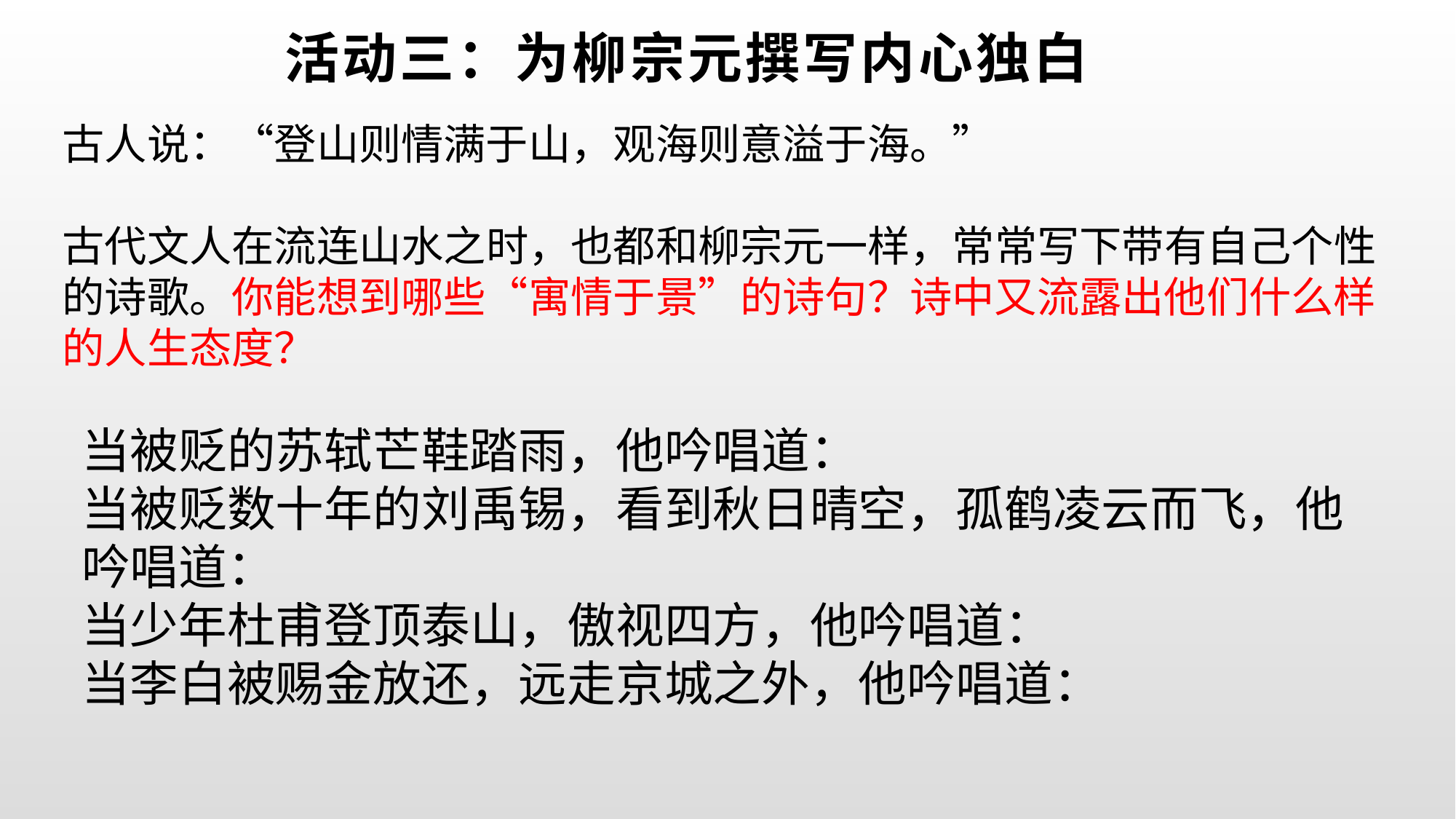

活动三：为柳宗元撰写内心独白
古人说：“登山则情满于山，观海则意溢于海。”

古代文人在流连山水之时，也都和柳宗元一样，常常写下带有自己个性的诗歌。你能想到哪些“寓情于景”的诗句？诗中又流露出他们什么样的人生态度？
当被贬的苏轼芒鞋踏雨，他吟唱道：
当被贬数十年的刘禹锡，看到秋日晴空，孤鹤凌云而飞，他吟唱道：
当少年杜甫登顶泰山，傲视四方，他吟唱道：
当李白被赐金放还，远走京城之外，他吟唱道：